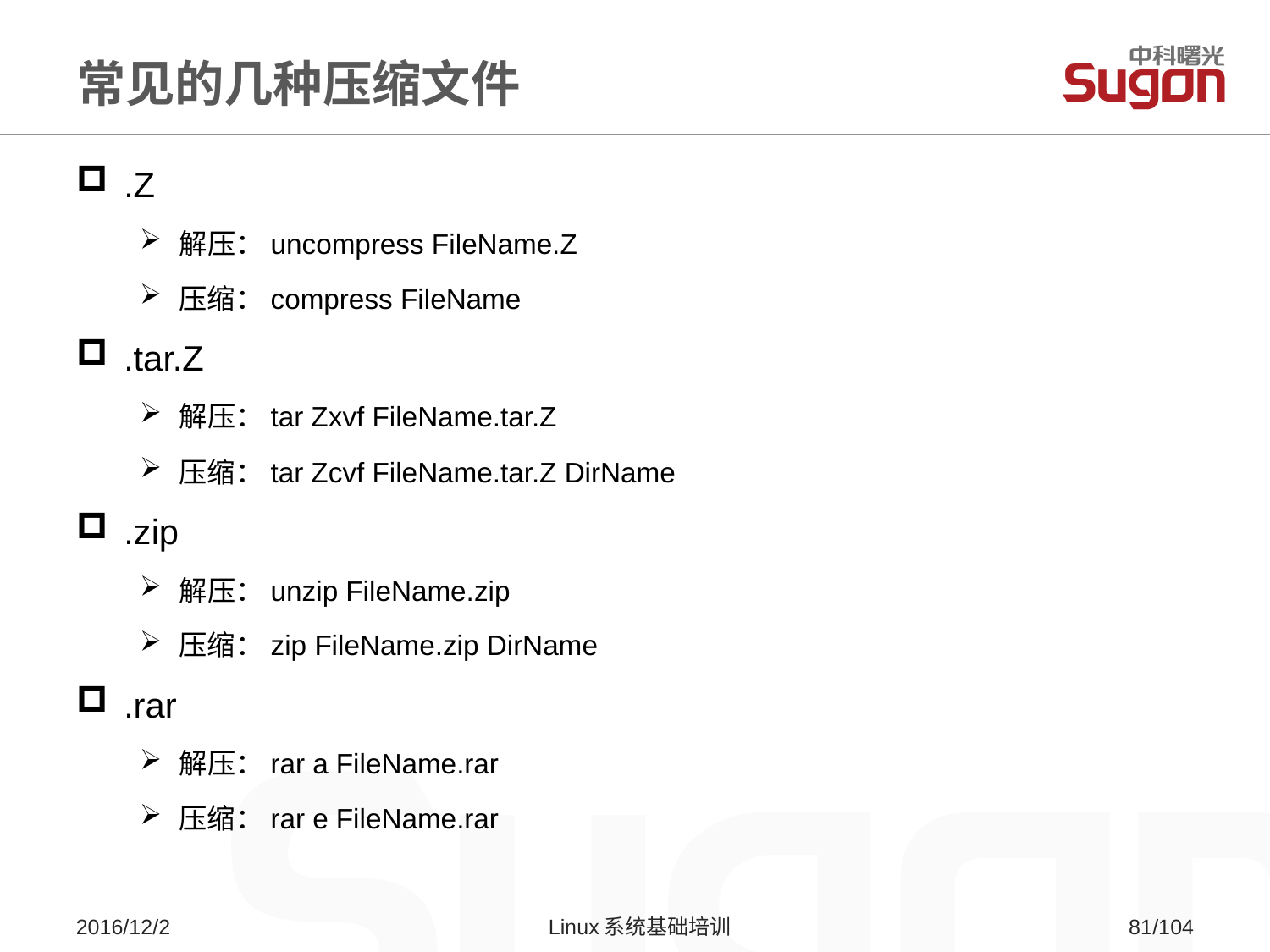

# 常见的几种压缩文件
.Z
解压：uncompress FileName.Z
压缩：compress FileName
.tar.Z
解压：tar Zxvf FileName.tar.Z
压缩：tar Zcvf FileName.tar.Z DirName
.zip
解压：unzip FileName.zip
压缩：zip FileName.zip DirName
.rar
解压：rar a FileName.rar
压缩：rar e FileName.rar